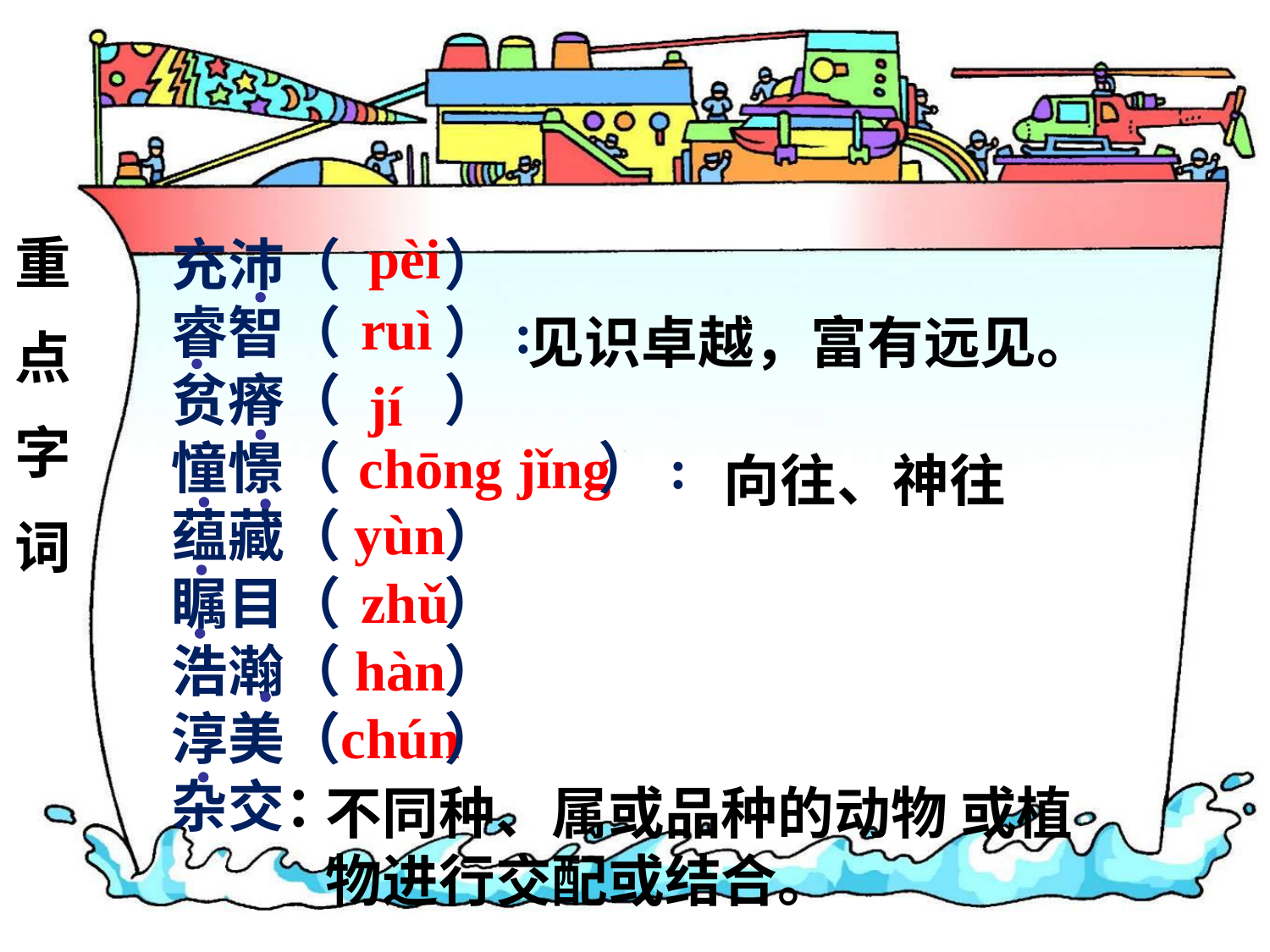

重
点
字
词
pèi
充沛（        ）
睿智（        ）:
贫瘠（        ）
憧憬（                    ）:
蕴藏（        ）
瞩目（        ）
浩瀚（        ）
淳美（        ）
杂交：
见识卓越，富有远见。
ruì

jí
向往、神往
chōng jǐng

yùn

zhǔ

hàn

chún
不同种、属或品种的动物 或植物进行交配或结合。